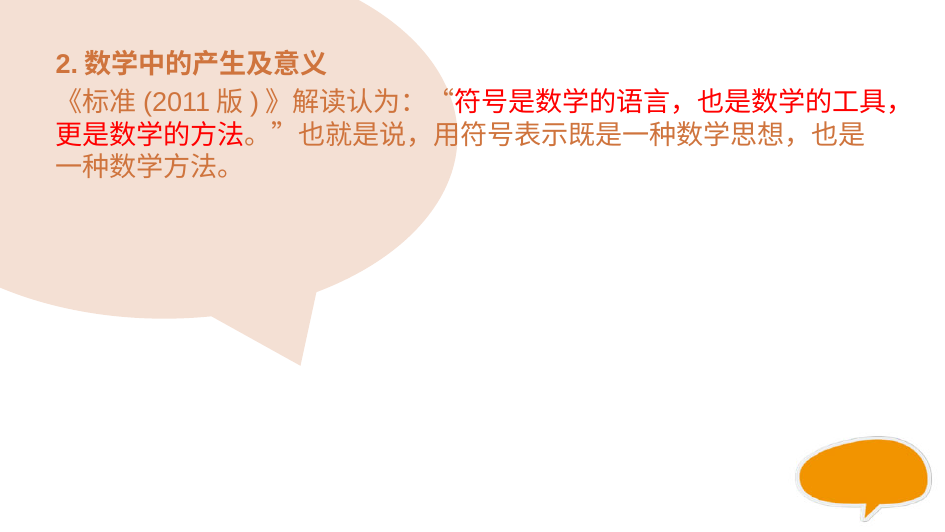

#
2.数学中的产生及意义
《标准(2011版)》解读认为：“符号是数学的语言，也是数学的工具，更是数学的方法。”也就是说，用符号表示既是一种数学思想，也是一种数学方法。